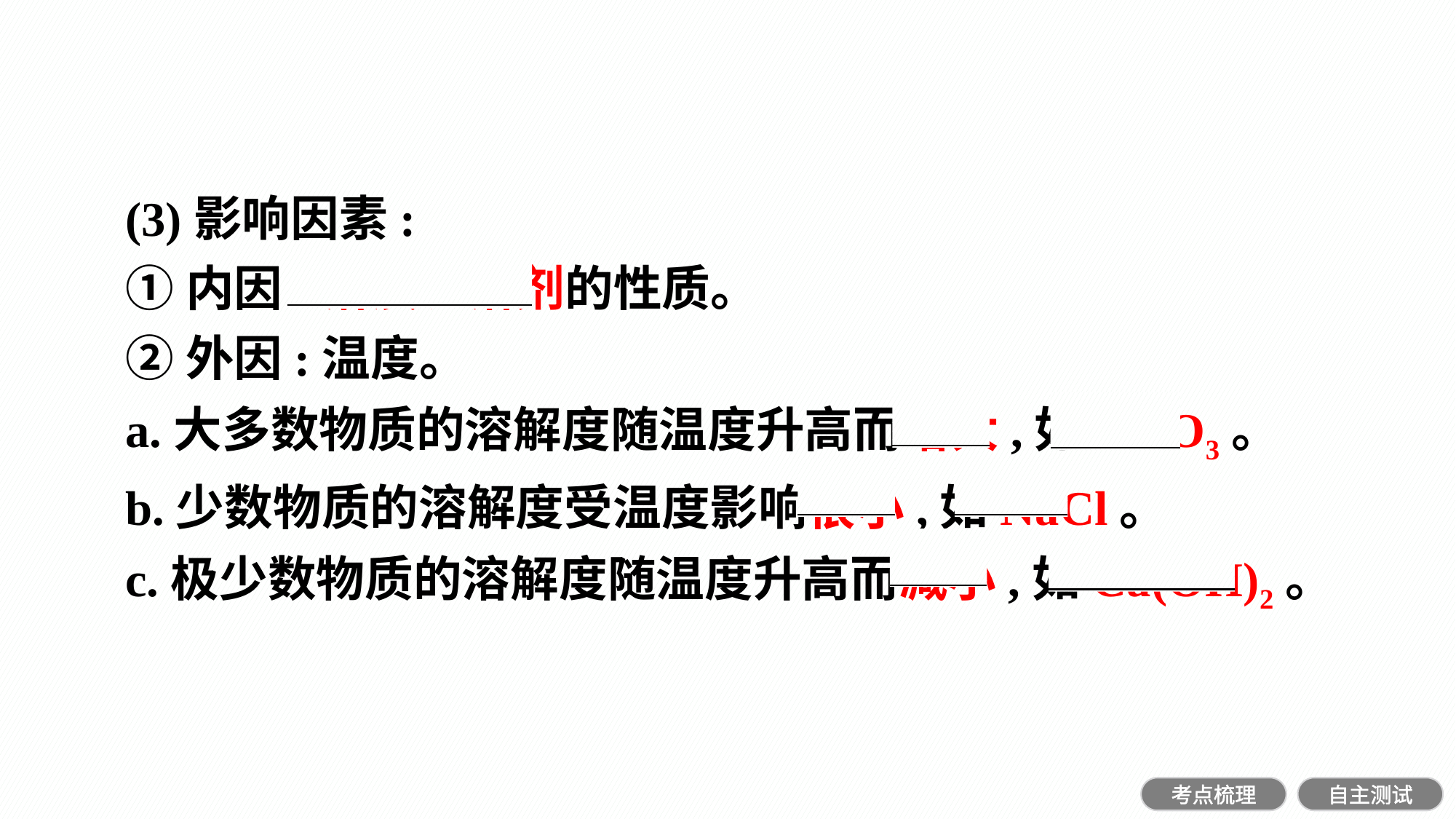

(3)影响因素:
①内因:溶质、溶剂的性质。
②外因:温度。
a.大多数物质的溶解度随温度升高而增大,如KNO3。
b.少数物质的溶解度受温度影响很小,如NaCl。
c.极少数物质的溶解度随温度升高而减小,如Ca(OH)2。